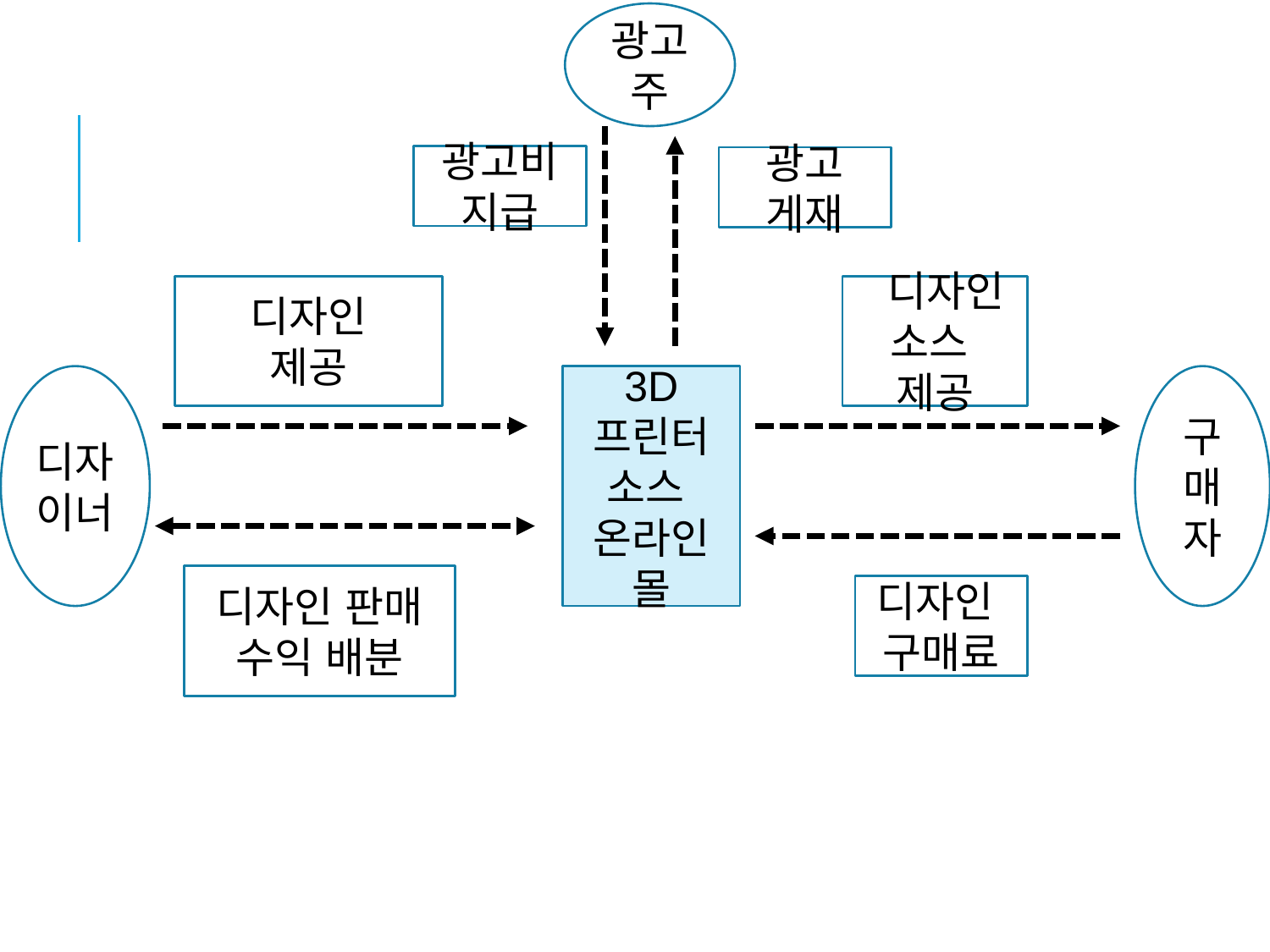

광고주
광고비 지급
광고 게재
디자인
제공
 디자인 소스
제공
디자
이너
3D 프린터 소스
온라인 몰
구매자
디자인 판매 수익 배분
디자인
구매료